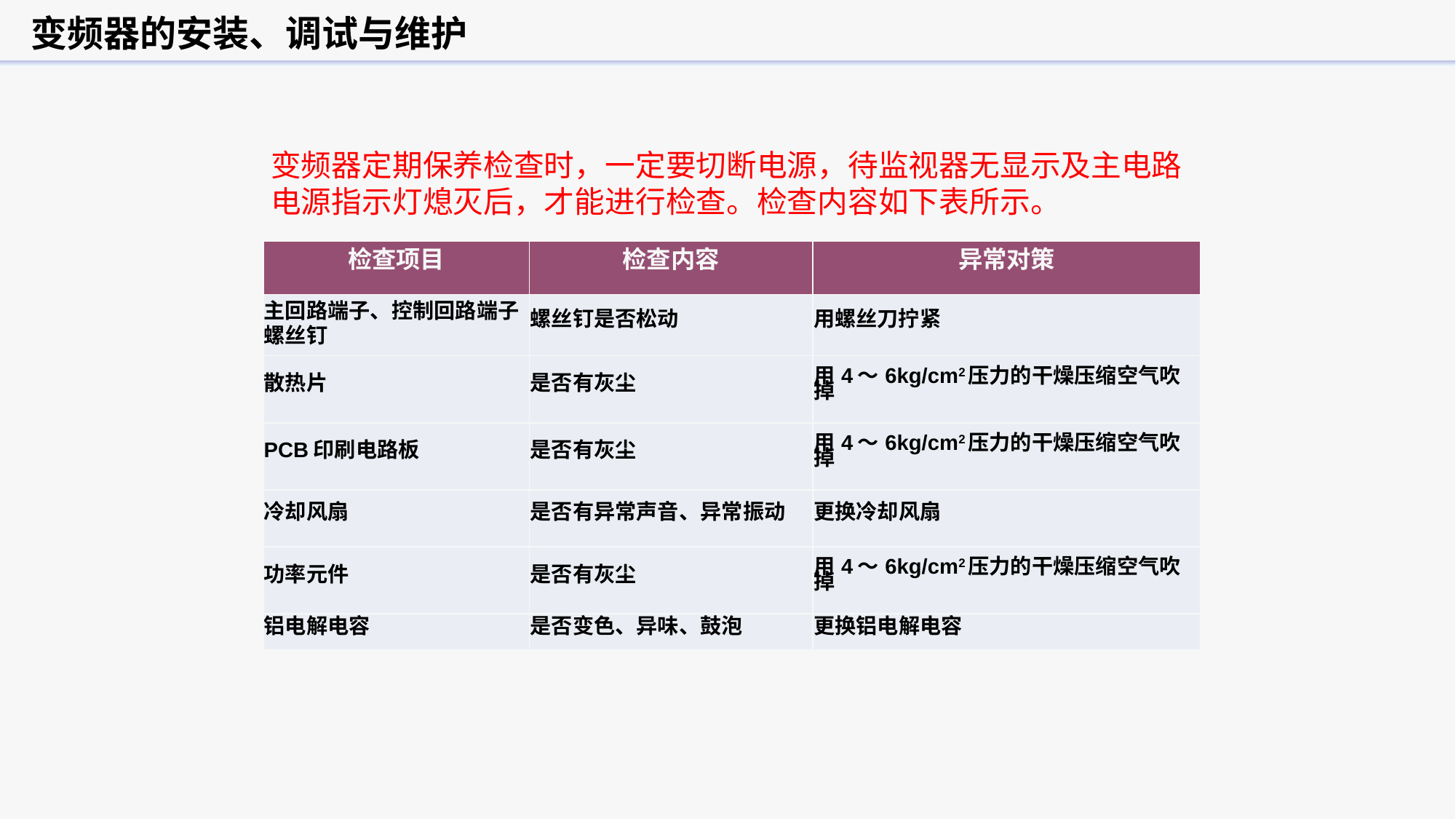

变频器的安装、调试与维护

变频器定期保养检查时，一定要切断电源，待监视器无显示及主电路电源指示灯熄灭后，才能进行检查。检查内容如下表所示。
| 检查项目 | 检查内容 | 异常对策 |
| --- | --- | --- |
| 主回路端子、控制回路端子螺丝钉 | 螺丝钉是否松动 | 用螺丝刀拧紧 |
| 散热片 | 是否有灰尘 | 用4～6kg/cm2压力的干燥压缩空气吹掉 |
| PCB印刷电路板 | 是否有灰尘 | 用4～6kg/cm2压力的干燥压缩空气吹掉 |
| 冷却风扇 | 是否有异常声音、异常振动 | 更换冷却风扇 |
| 功率元件 | 是否有灰尘 | 用4～6kg/cm2压力的干燥压缩空气吹掉 |
| 铝电解电容 | 是否变色、异味、鼓泡 | 更换铝电解电容 |